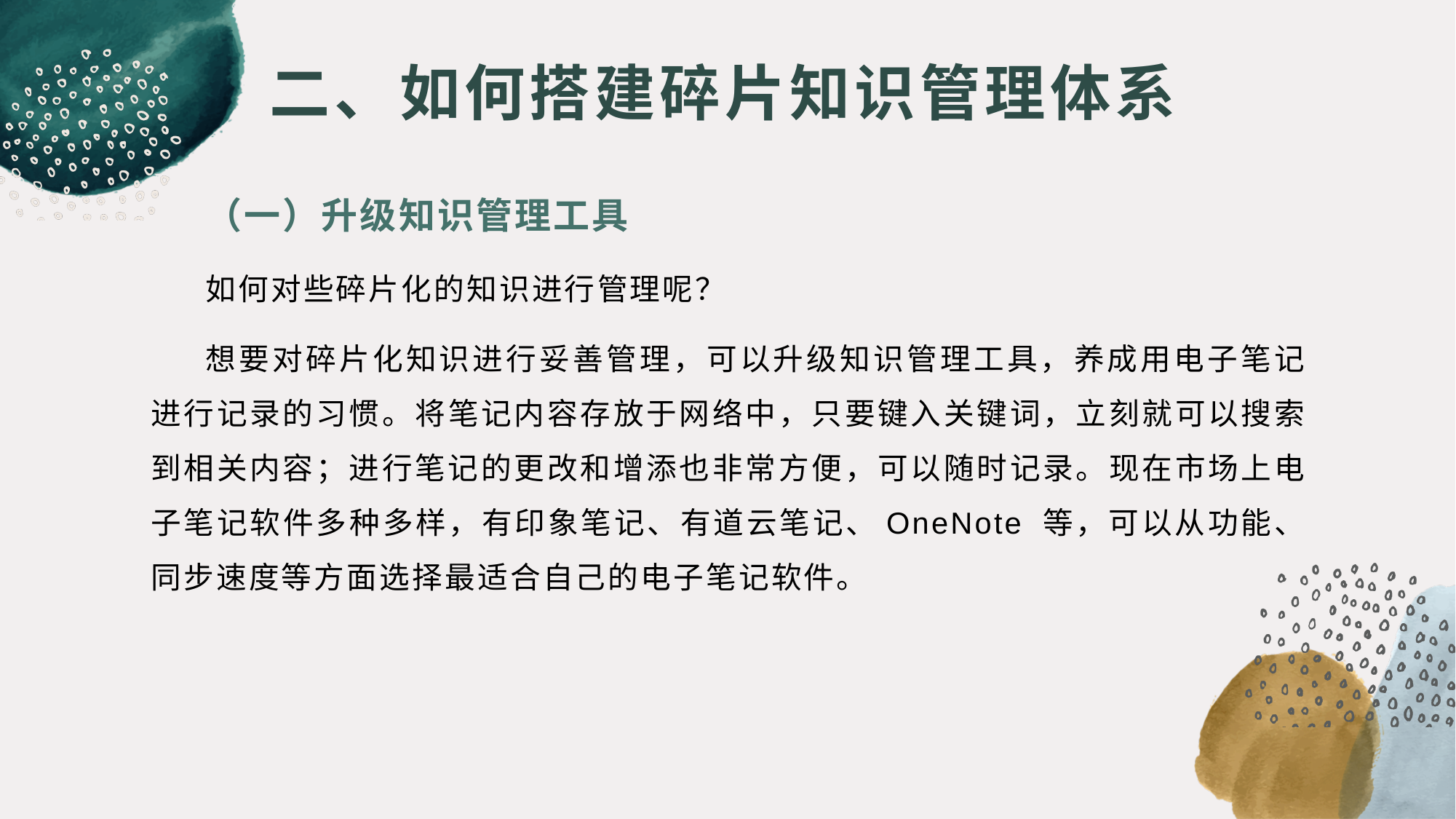

# 二、如何搭建碎片知识管理体系
（一）升级知识管理工具
如何对些碎片化的知识进行管理呢？
想要对碎片化知识进行妥善管理，可以升级知识管理工具，养成用电子笔记进行记录的习惯。将笔记内容存放于网络中，只要键入关键词，立刻就可以搜索到相关内容；进行笔记的更改和增添也非常方便，可以随时记录。现在市场上电子笔记软件多种多样，有印象笔记、有道云笔记、OneNote 等，可以从功能、同步速度等方面选择最适合自己的电子笔记软件。